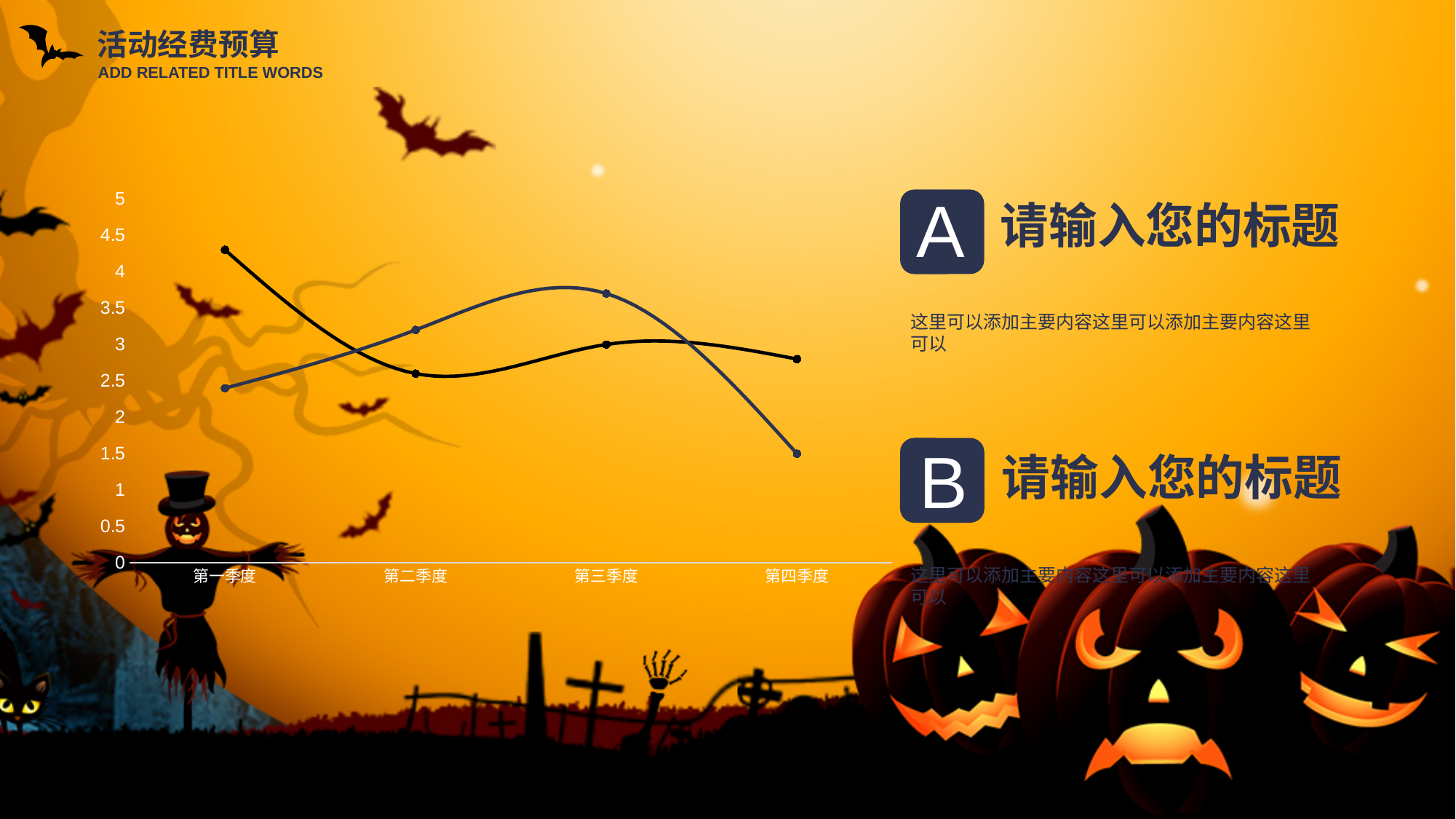

活动经费预算
ADD RELATED TITLE WORDS
A

### Chart

| Category | A | B |
|---|---|---|
| 第一季度 | 4.3 | 2.4 |
| 第二季度 | 2.6 | 3.2 |
| 第三季度 | 3.0 | 3.7 |
| 第四季度 | 2.8 | 1.5 |
请输入您的标题
这里可以添加主要内容这里可以添加主要内容这里可以
B

请输入您的标题
这里可以添加主要内容这里可以添加主要内容这里可以